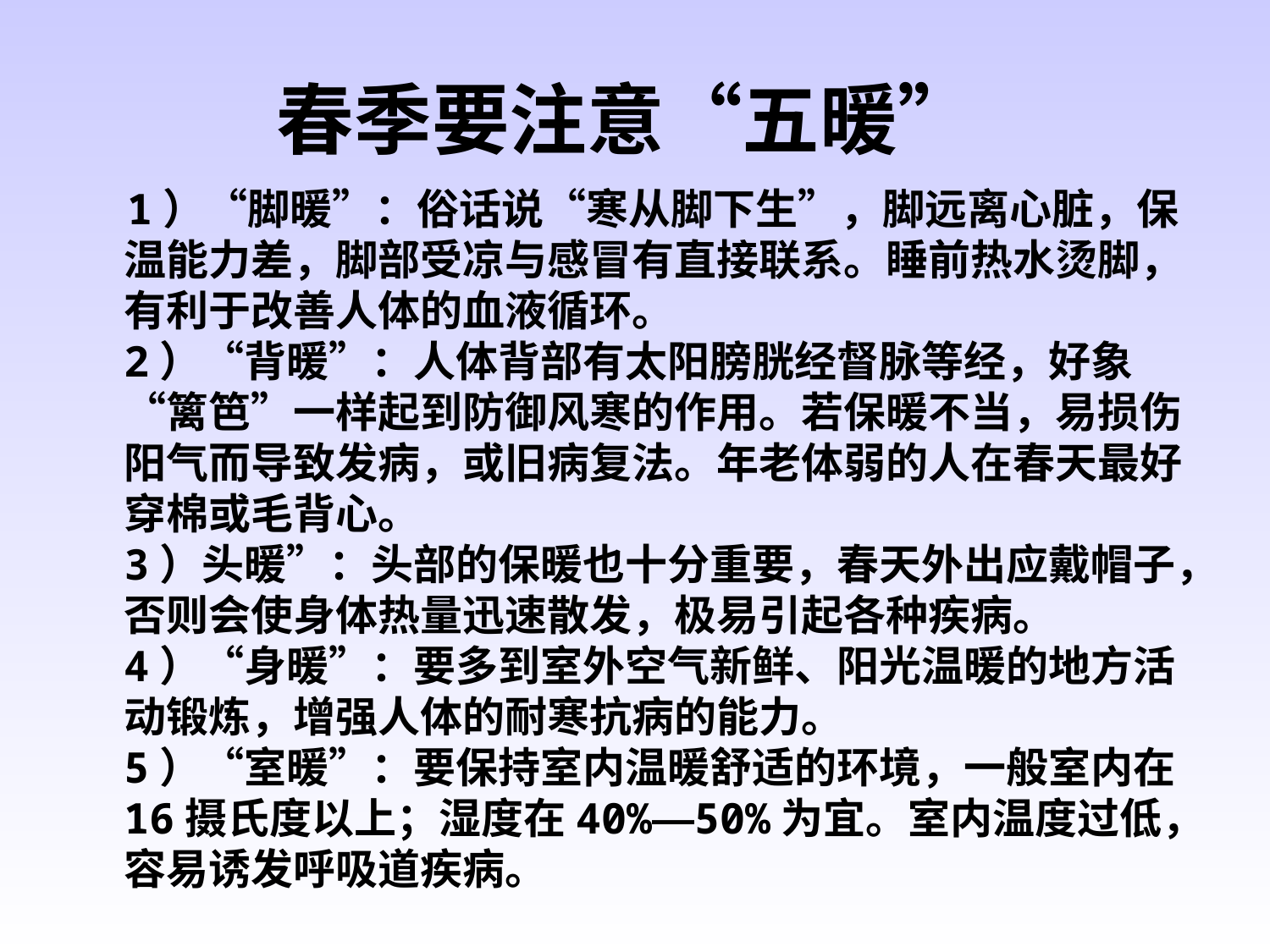

# 春季要注意“五暖”
  1）“脚暖”：俗话说“寒从脚下生”，脚远离心脏，保温能力差，脚部受凉与感冒有直接联系。睡前热水烫脚，有利于改善人体的血液循环。
2）“背暖”：人体背部有太阳膀胱经督脉等经，好象“篱笆”一样起到防御风寒的作用。若保暖不当，易损伤阳气而导致发病，或旧病复法。年老体弱的人在春天最好穿棉或毛背心。
3）头暖”：头部的保暖也十分重要，春天外出应戴帽子，否则会使身体热量迅速散发，极易引起各种疾病。
4）“身暖”：要多到室外空气新鲜、阳光温暖的地方活动锻炼，增强人体的耐寒抗病的能力。
5）“室暖”：要保持室内温暖舒适的环境，一般室内在16摄氏度以上；湿度在40%—50%为宜。室内温度过低，容易诱发呼吸道疾病。